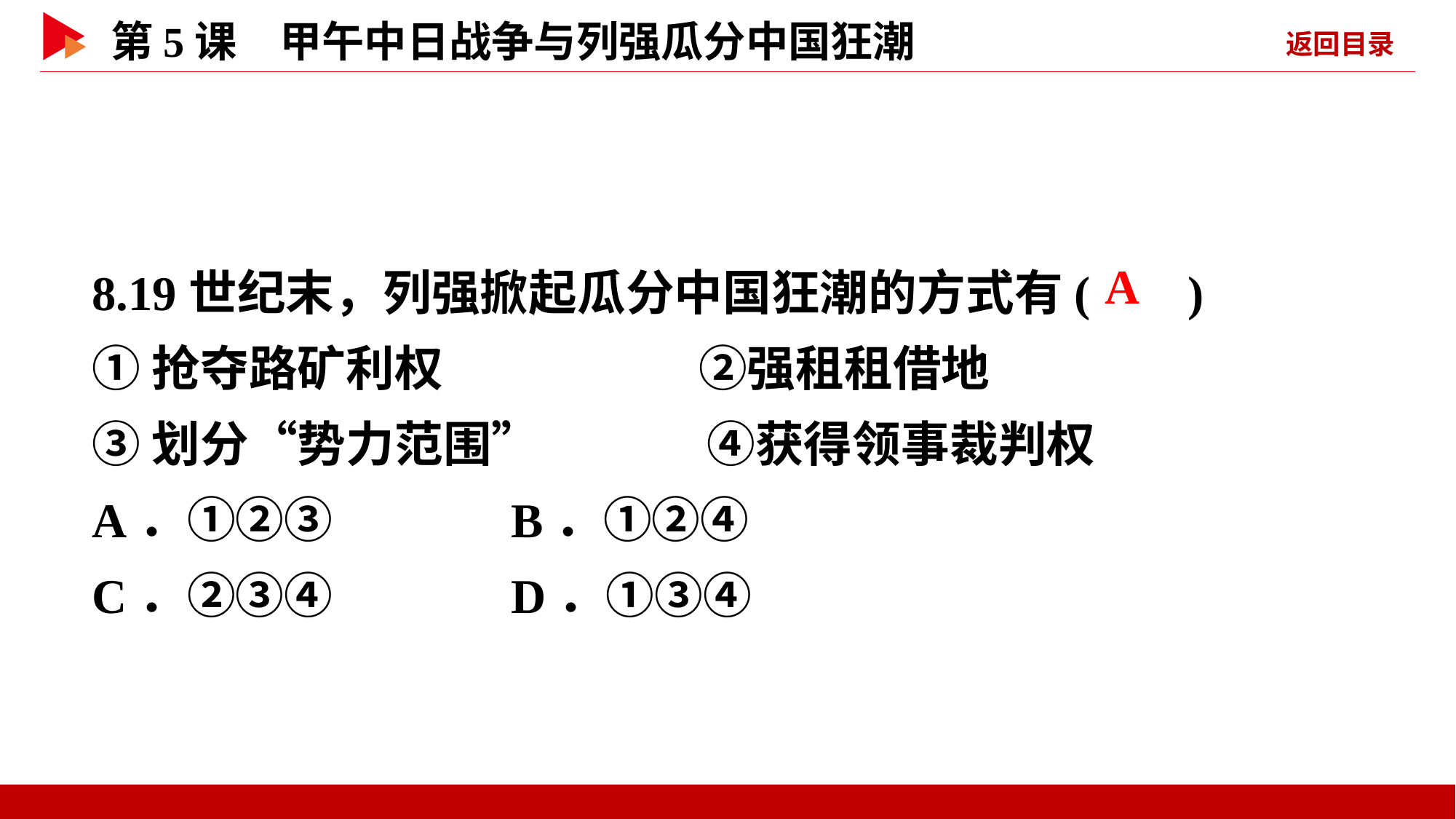

8.19世纪末，列强掀起瓜分中国狂潮的方式有(        )
①抢夺路矿利权                       ②强租租借地
③划分“势力范围”               ④获得领事裁判权
A．①②③               B．①②④
C．②③④               D．①③④
   A